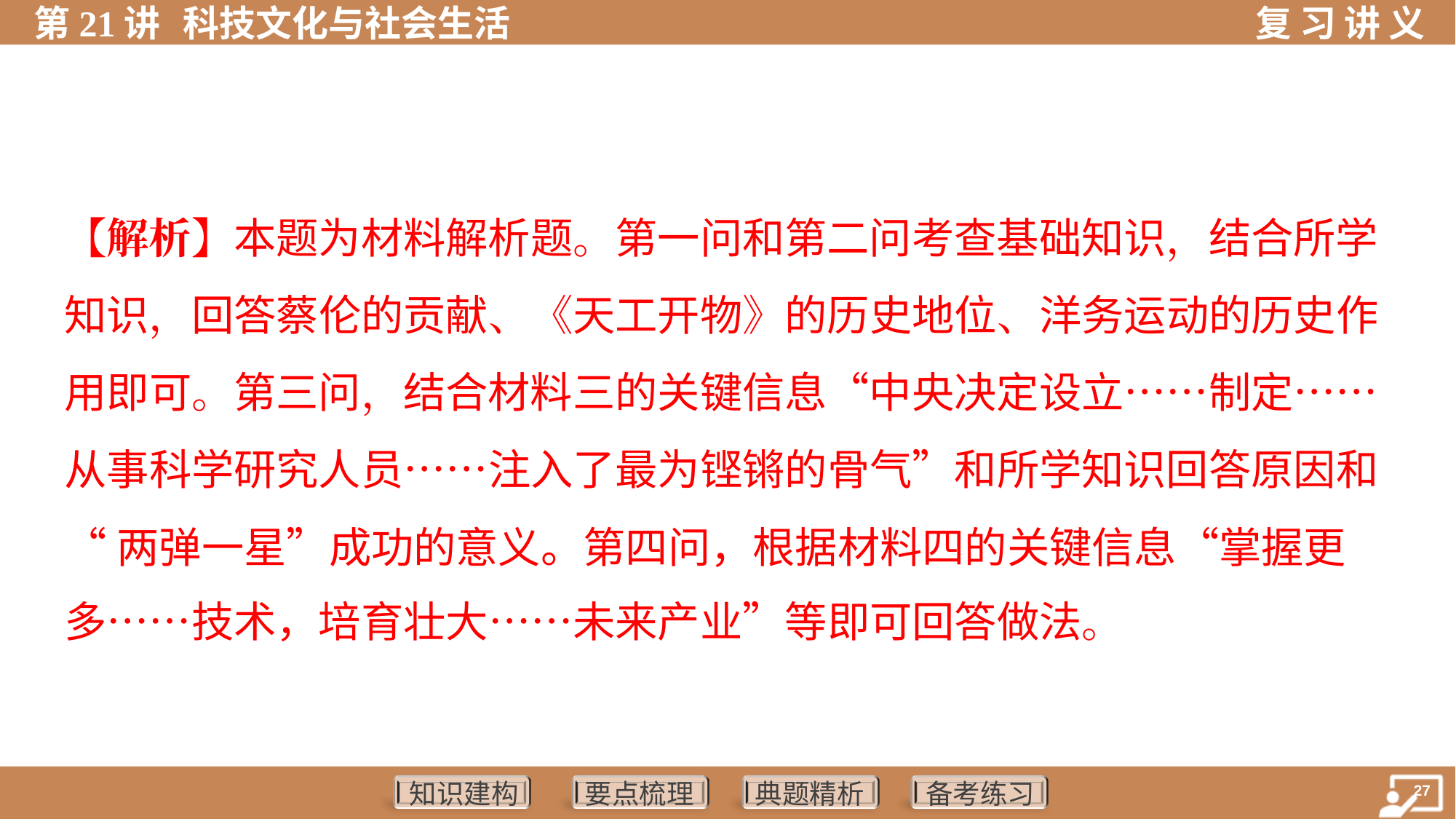

【解析】本题为材料解析题。第一问和第二问考查基础知识，结合所学
知识，回答蔡伦的贡献、《天工开物》的历史地位、洋务运动的历史作
用即可。第三问，结合材料三的关键信息“中央决定设立……制定……
从事科学研究人员……注入了最为铿锵的骨气”和所学知识回答原因和
“两弹一星”成功的意义。第四问，根据材料四的关键信息“掌握更
多……技术，培育壮大……未来产业”等即可回答做法。